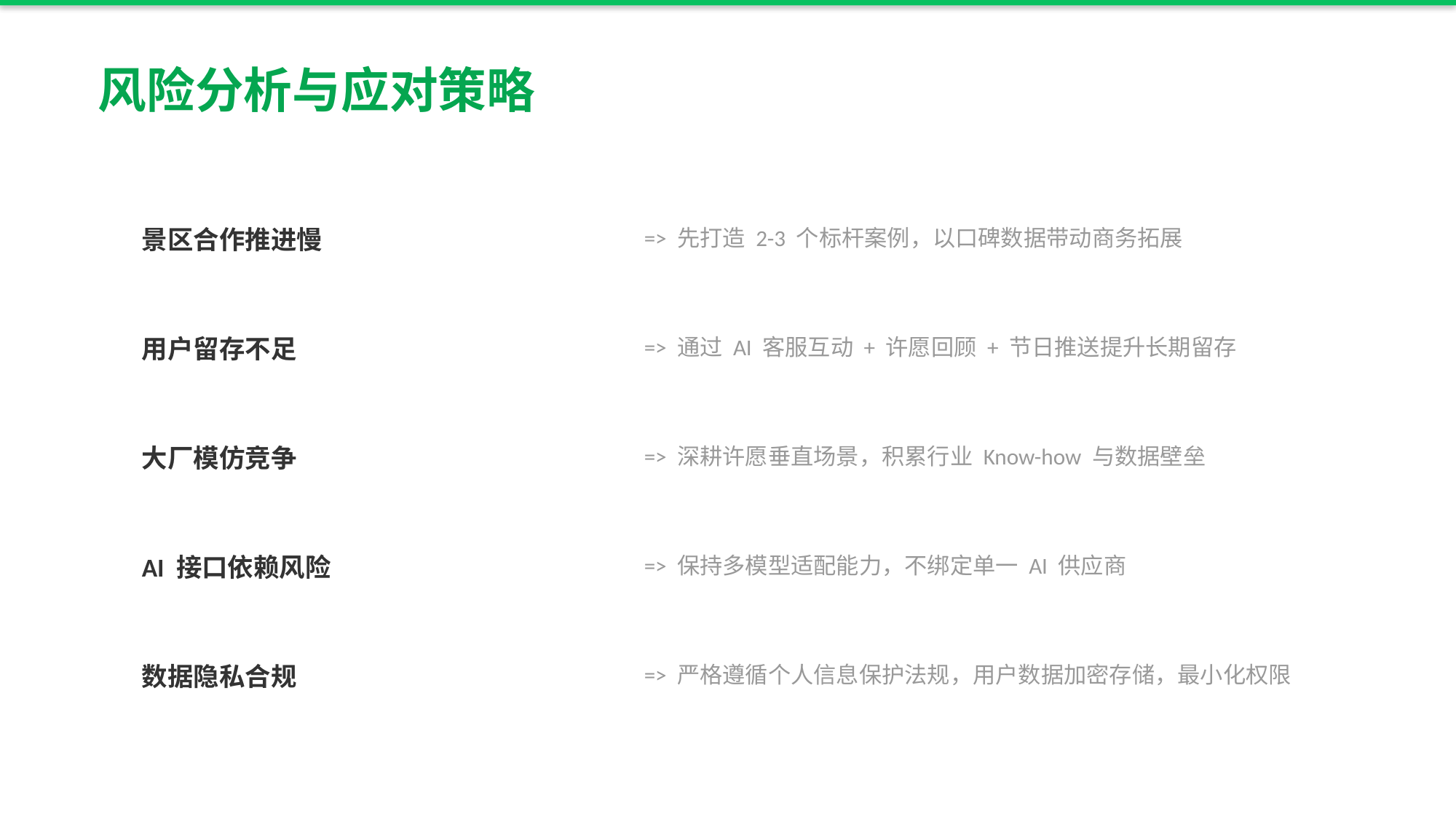

风险分析与应对策略
景区合作推进慢
=> 先打造 2-3 个标杆案例，以口碑数据带动商务拓展
用户留存不足
=> 通过 AI 客服互动 + 许愿回顾 + 节日推送提升长期留存
大厂模仿竞争
=> 深耕许愿垂直场景，积累行业 Know-how 与数据壁垒
AI 接口依赖风险
=> 保持多模型适配能力，不绑定单一 AI 供应商
数据隐私合规
=> 严格遵循个人信息保护法规，用户数据加密存储，最小化权限